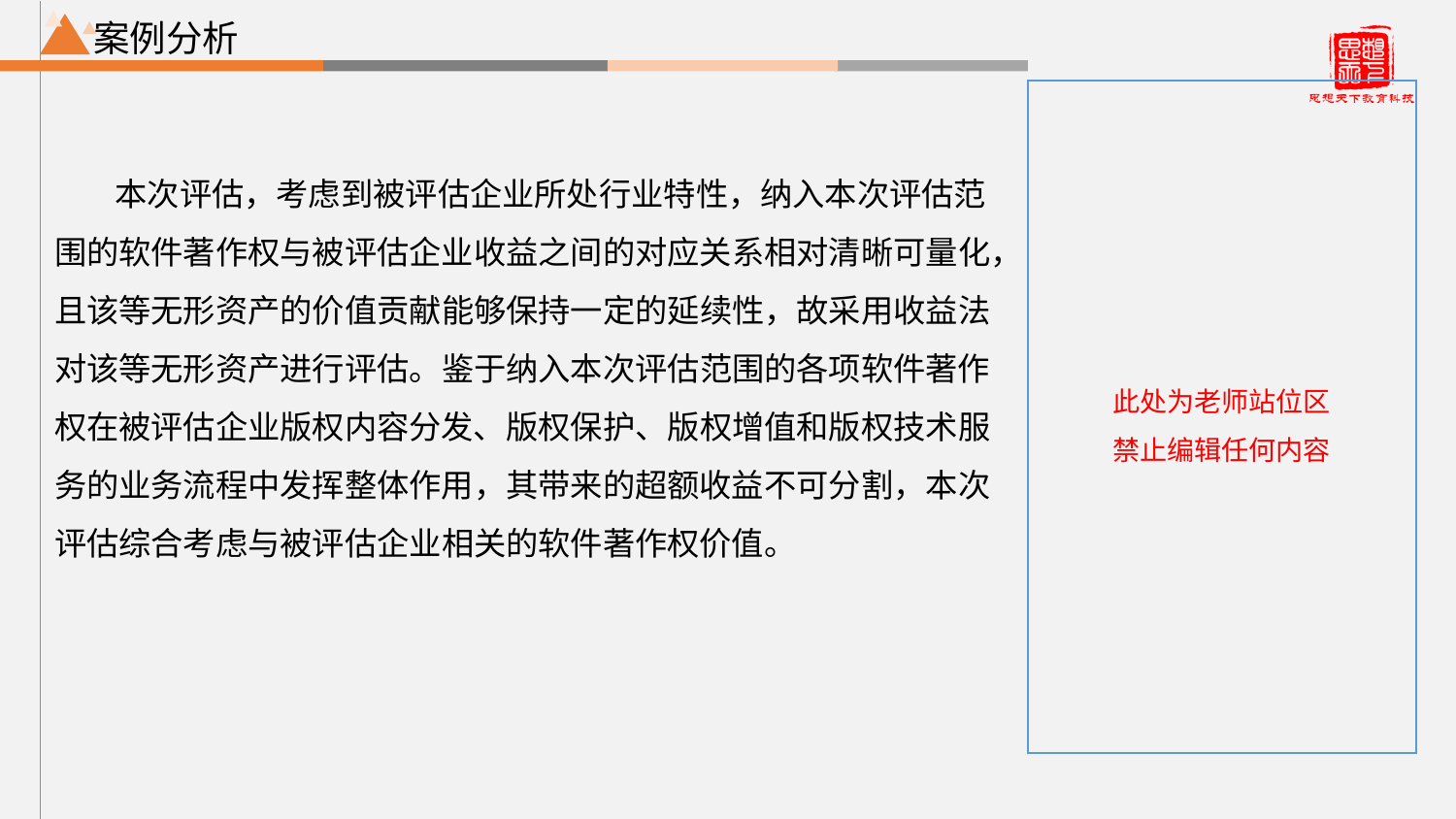

案例分析
本次评估，考虑到被评估企业所处行业特性，纳入本次评估范围的软件著作权与被评估企业收益之间的对应关系相对清晰可量化，且该等无形资产的价值贡献能够保持一定的延续性，故采用收益法对该等无形资产进行评估。鉴于纳入本次评估范围的各项软件著作权在被评估企业版权内容分发、版权保护、版权增值和版权技术服务的业务流程中发挥整体作用，其带来的超额收益不可分割，本次评估综合考虑与被评估企业相关的软件著作权价值。

42